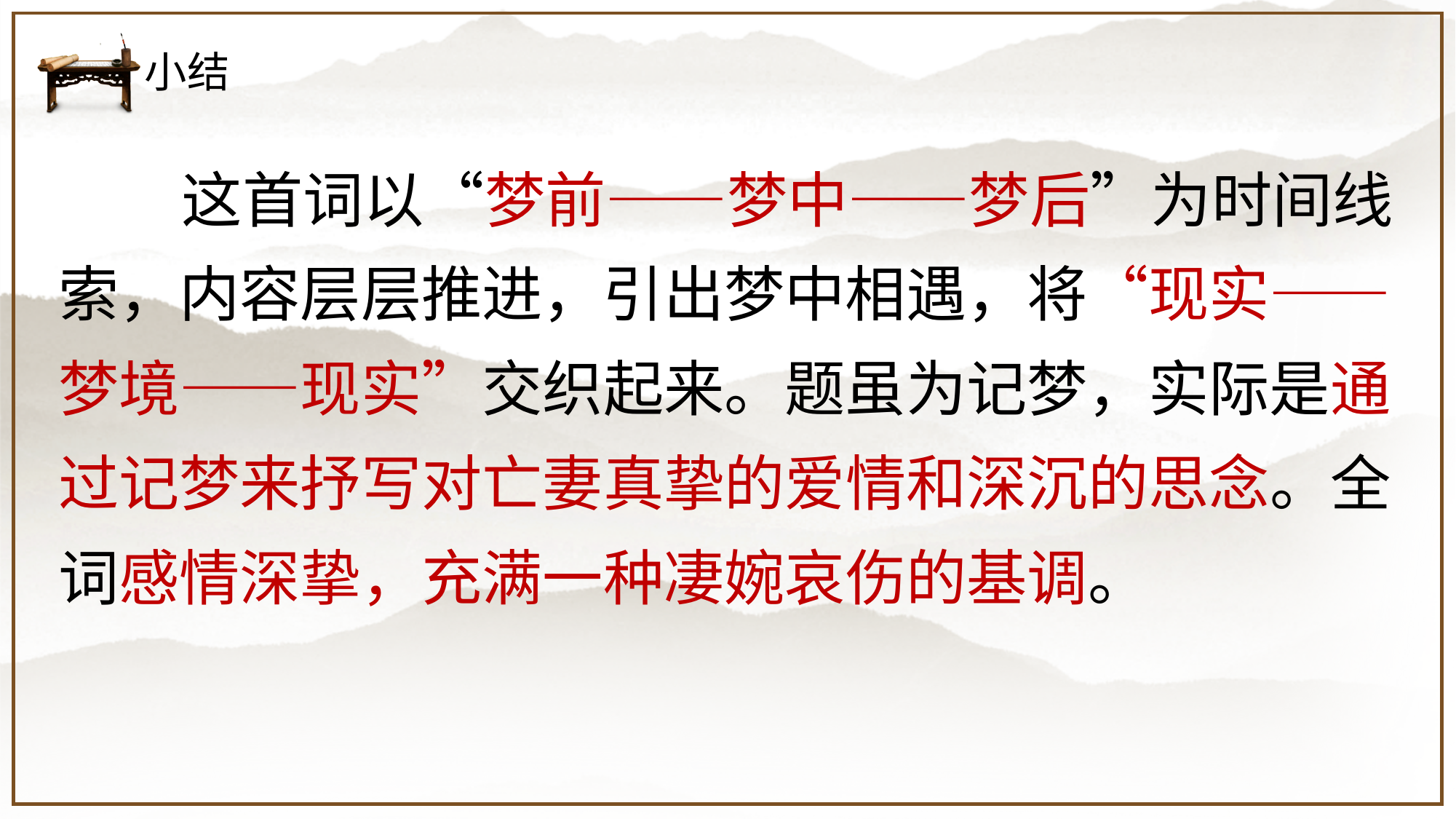

小结
        这首词以“梦前——梦中——梦后”为时间线索，内容层层推进，引出梦中相遇，将“现实——梦境——现实”交织起来。题虽为记梦，实际是通过记梦来抒写对亡妻真挚的爱情和深沉的思念。全词感情深挚，充满一种凄婉哀伤的基调。